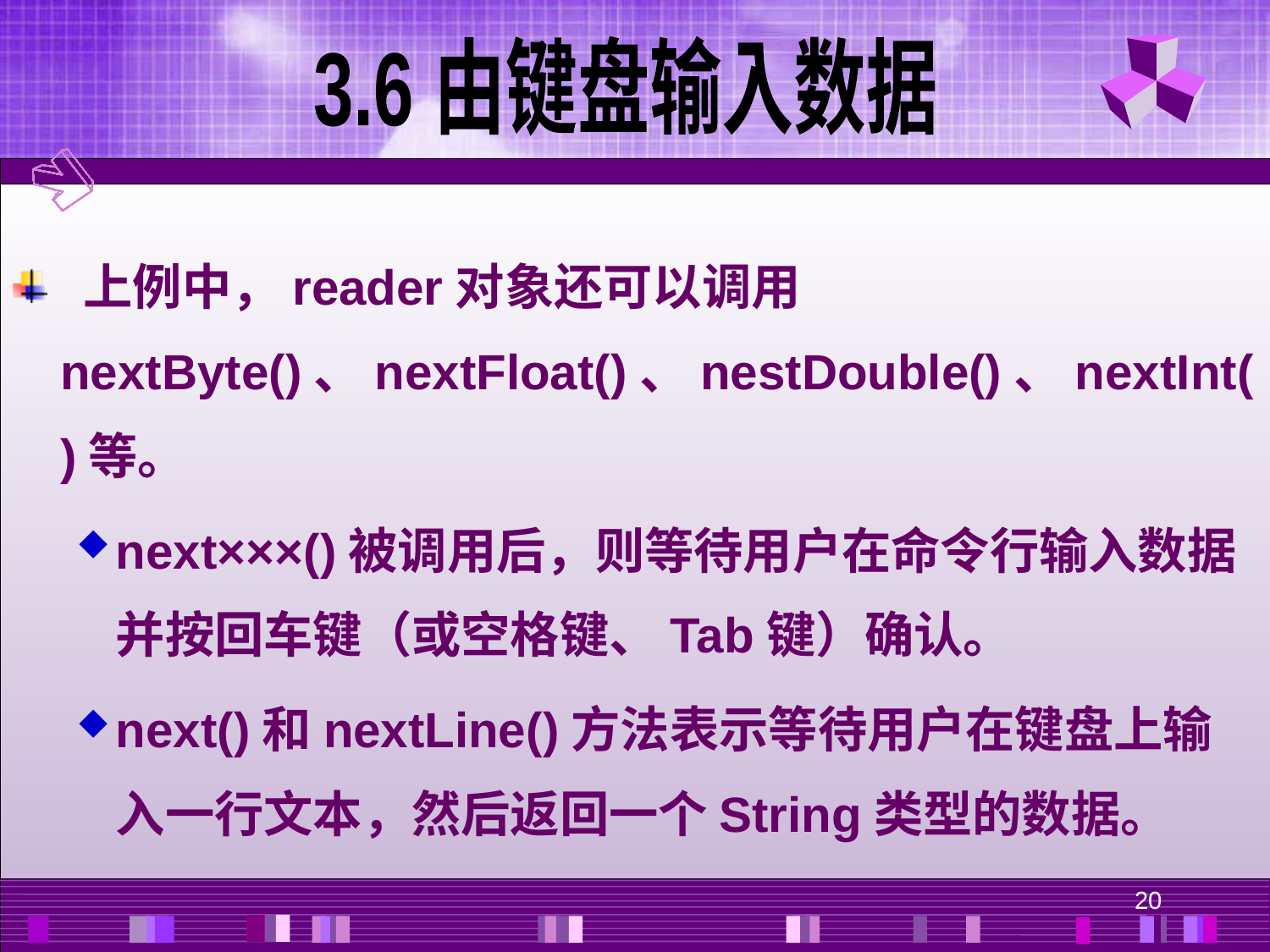

3.6 由键盘输入数据

 上例中，reader对象还可以调用nextByte()、nextFloat()、nestDouble()、nextInt()等。
next×××()被调用后，则等待用户在命令行输入数据并按回车键（或空格键、Tab键）确认。
next()和nextLine()方法表示等待用户在键盘上输入一行文本，然后返回一个String类型的数据。

20